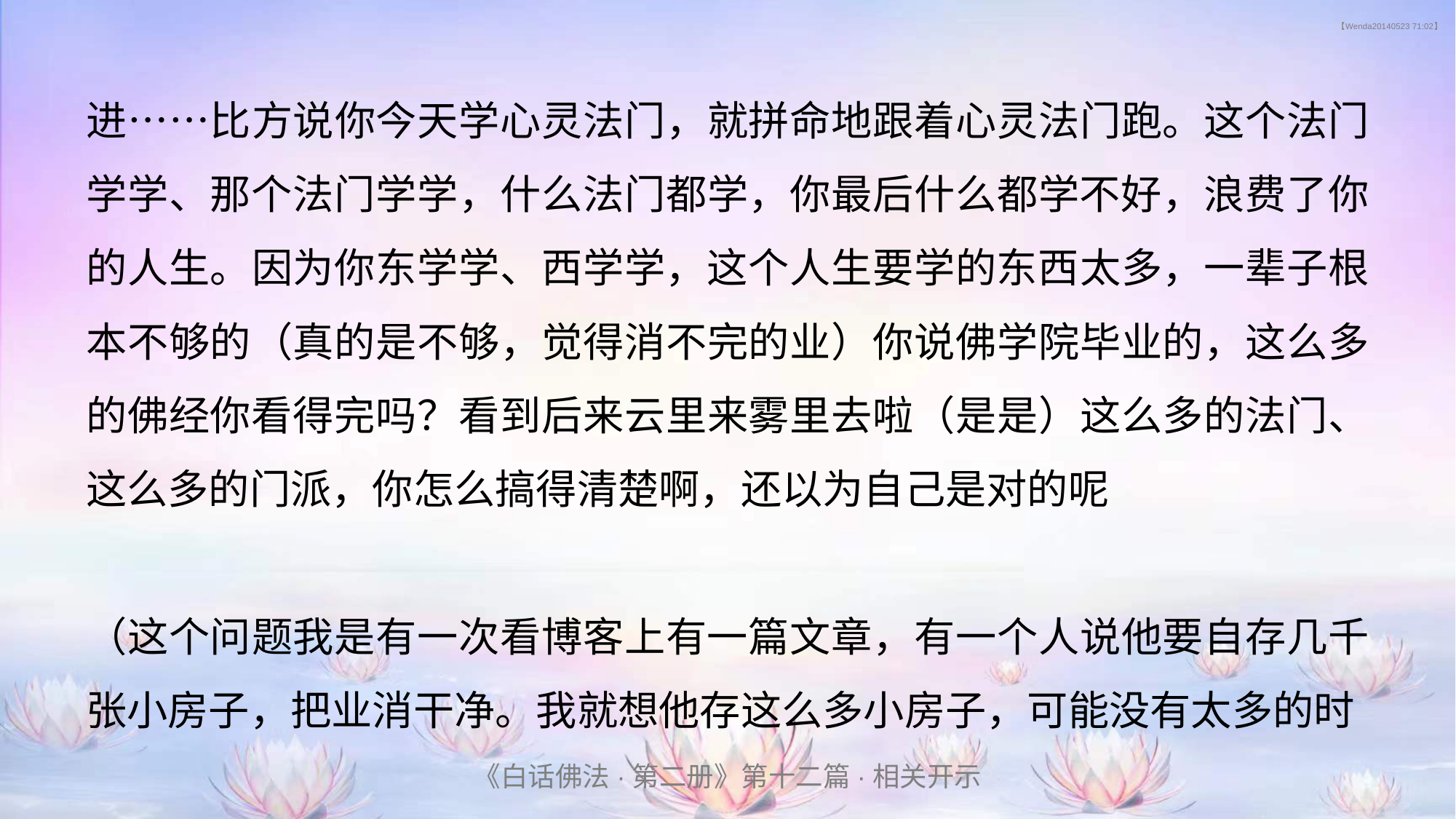

# 【Wenda20140523 71:02】
进……比方说你今天学心灵法门，就拼命地跟着心灵法门跑。这个法门学学、那个法门学学，什么法门都学，你最后什么都学不好，浪费了你的人生。因为你东学学、西学学，这个人生要学的东西太多，一辈子根本不够的（真的是不够，觉得消不完的业）你说佛学院毕业的，这么多的佛经你看得完吗？看到后来云里来雾里去啦（是是）这么多的法门、这么多的门派，你怎么搞得清楚啊，还以为自己是对的呢

（这个问题我是有一次看博客上有一篇文章，有一个人说他要自存几千张小房子，把业消干净。我就想他存这么多小房子，可能没有太多的时
《白话佛法·第二册》第十二篇·相关开示